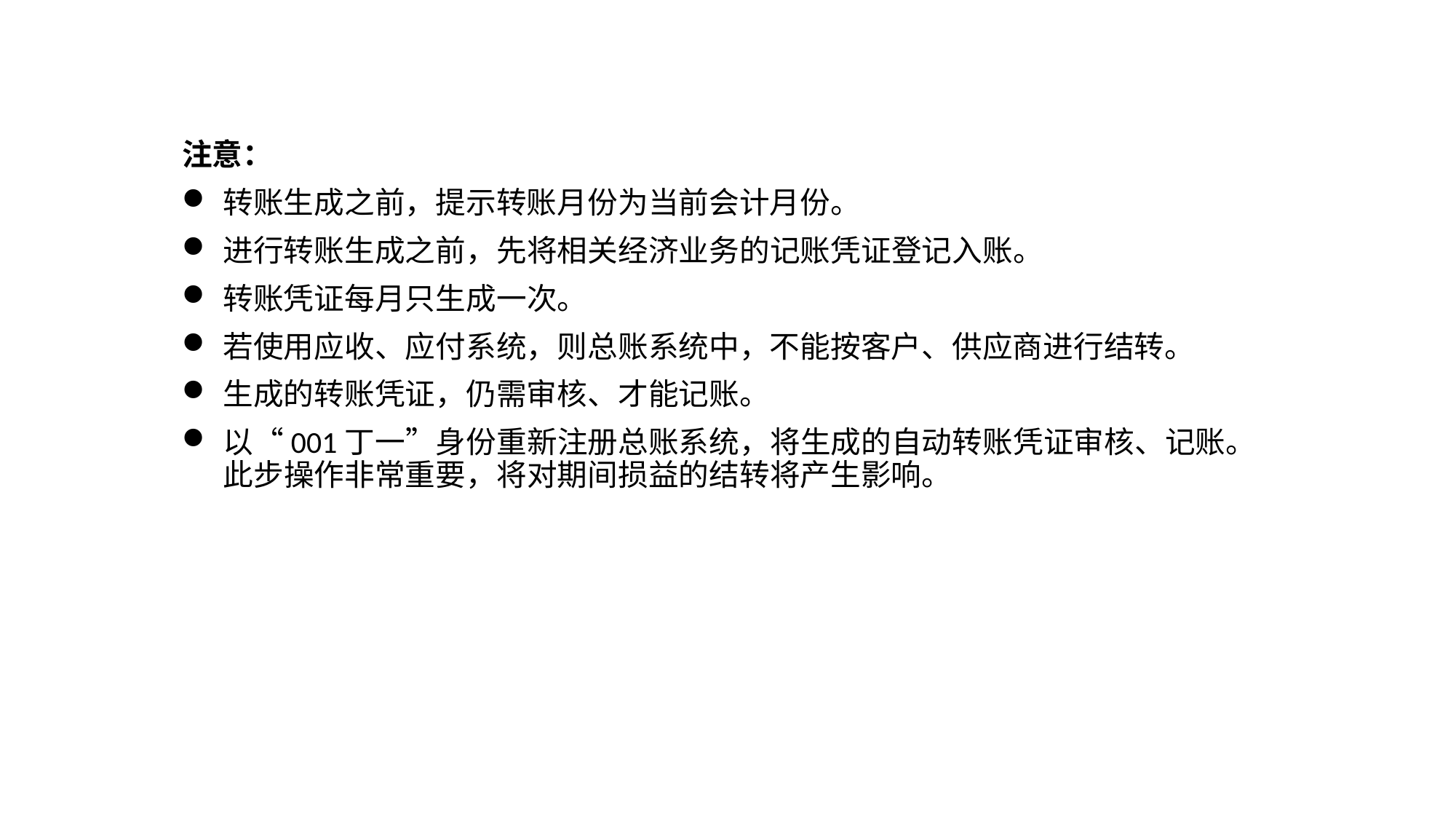

注意：
转账生成之前，提示转账月份为当前会计月份。
进行转账生成之前，先将相关经济业务的记账凭证登记入账。
转账凭证每月只生成一次。
若使用应收、应付系统，则总账系统中，不能按客户、供应商进行结转。
生成的转账凭证，仍需审核、才能记账。
以“001丁一”身份重新注册总账系统，将生成的自动转账凭证审核、记账。此步操作非常重要，将对期间损益的结转将产生影响。